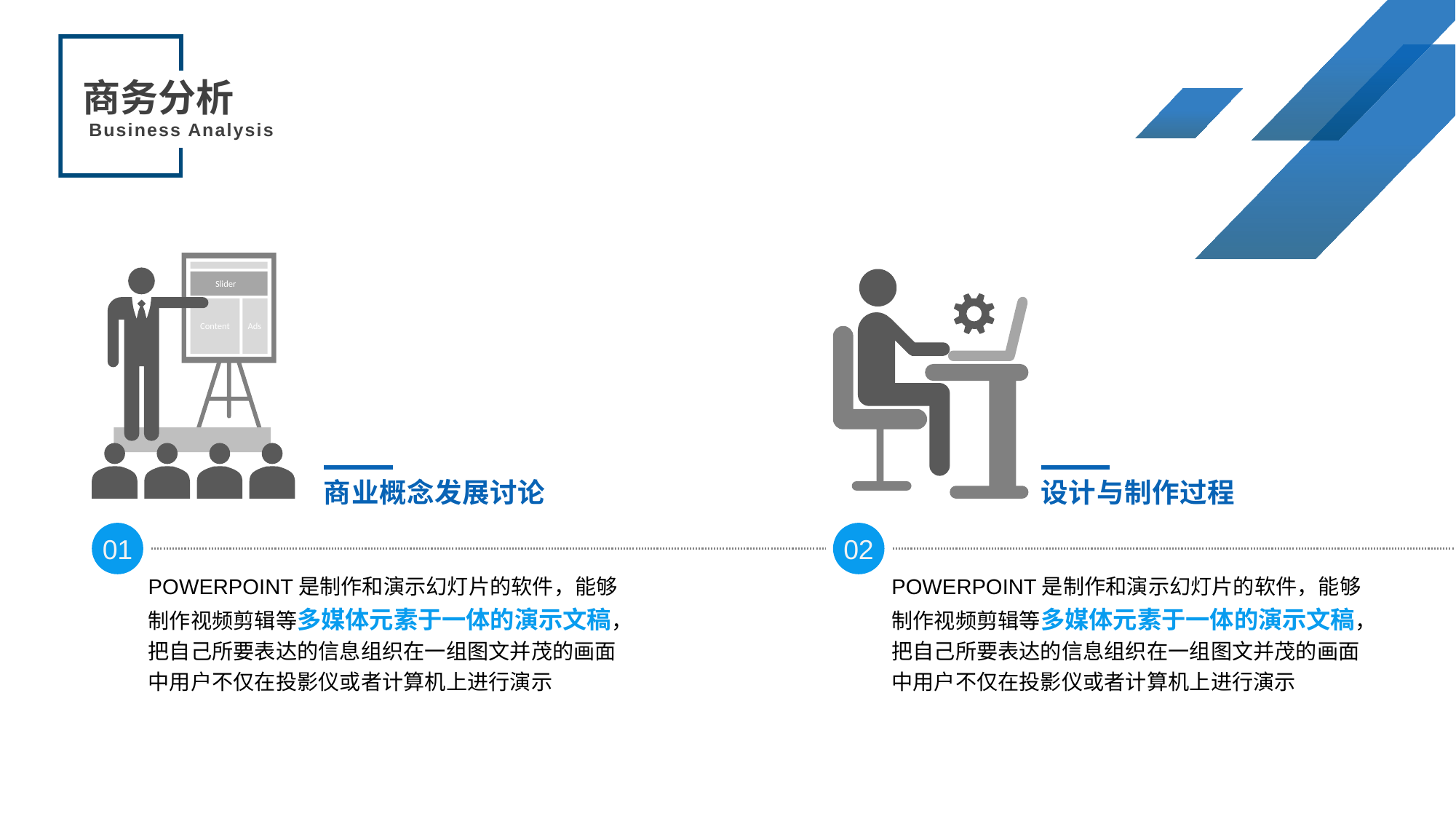

Slider

Content
Ads

商业概念发展讨论
设计与制作过程

01

02
POWERPOINT是制作和演示幻灯片的软件，能够制作视频剪辑等多媒体元素于一体的演示文稿，把自己所要表达的信息组织在一组图文并茂的画面中用户不仅在投影仪或者计算机上进行演示
POWERPOINT是制作和演示幻灯片的软件，能够制作视频剪辑等多媒体元素于一体的演示文稿，把自己所要表达的信息组织在一组图文并茂的画面中用户不仅在投影仪或者计算机上进行演示